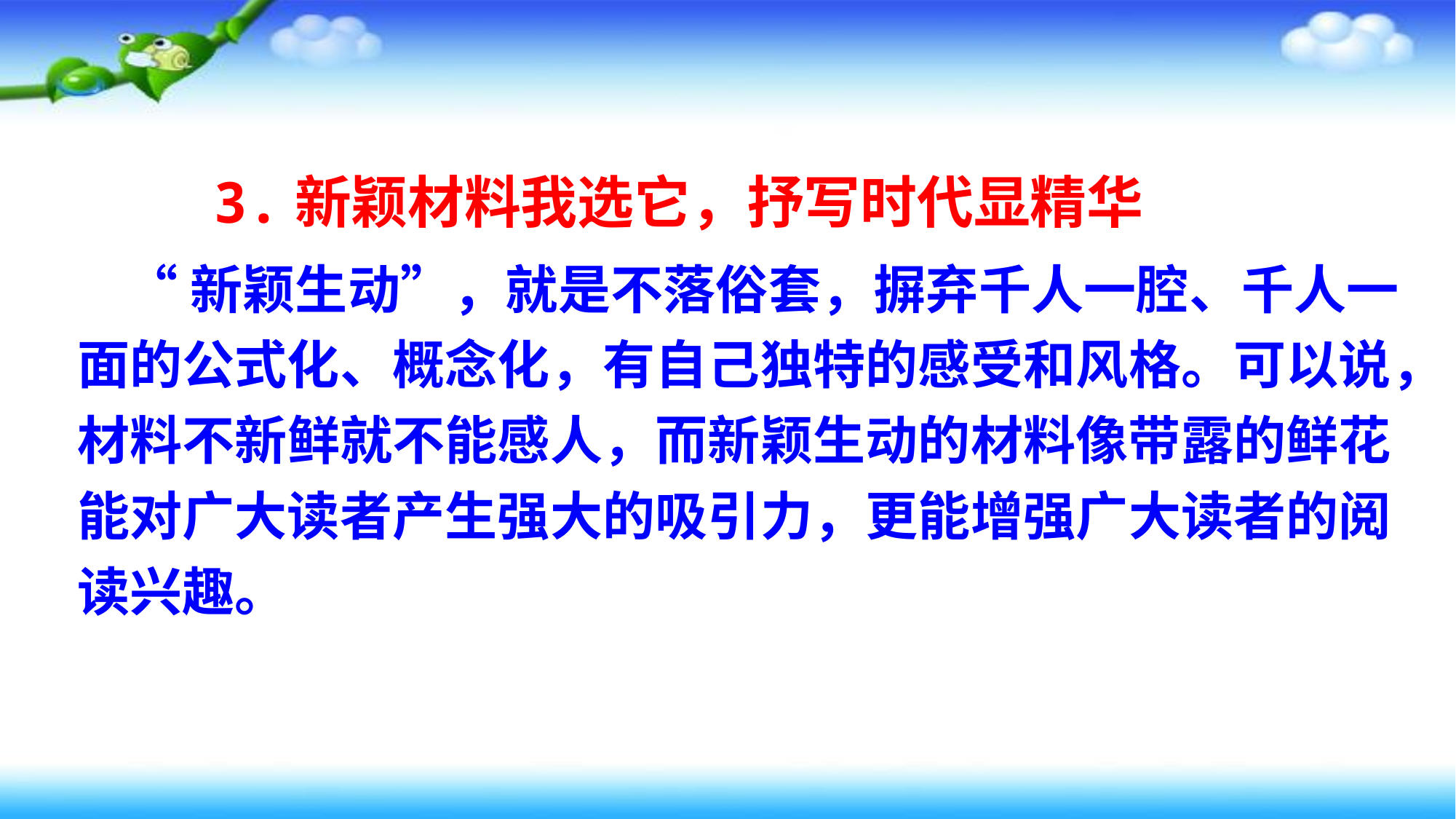

3.新颖材料我选它，抒写时代显精华
    “新颖生动”，就是不落俗套，摒弃千人一腔、千人一面的公式化、概念化，有自己独特的感受和风格。可以说，材料不新鲜就不能感人，而新颖生动的材料像带露的鲜花能对广大读者产生强大的吸引力，更能增强广大读者的阅读兴趣。